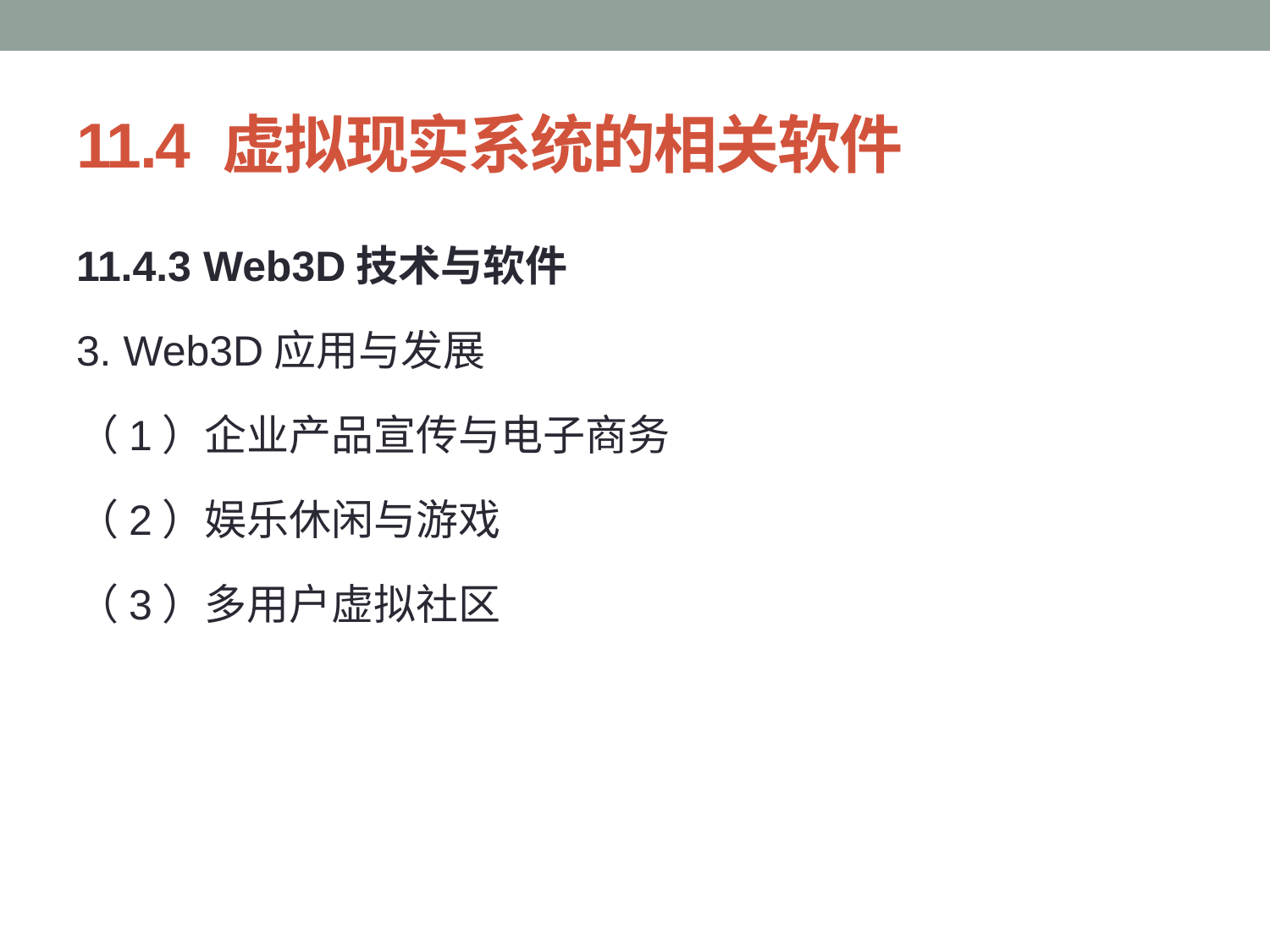

# 11.4 虚拟现实系统的相关软件
11.4.3 Web3D技术与软件
3. Web3D应用与发展
（1）企业产品宣传与电子商务
（2）娱乐休闲与游戏
（3）多用户虚拟社区